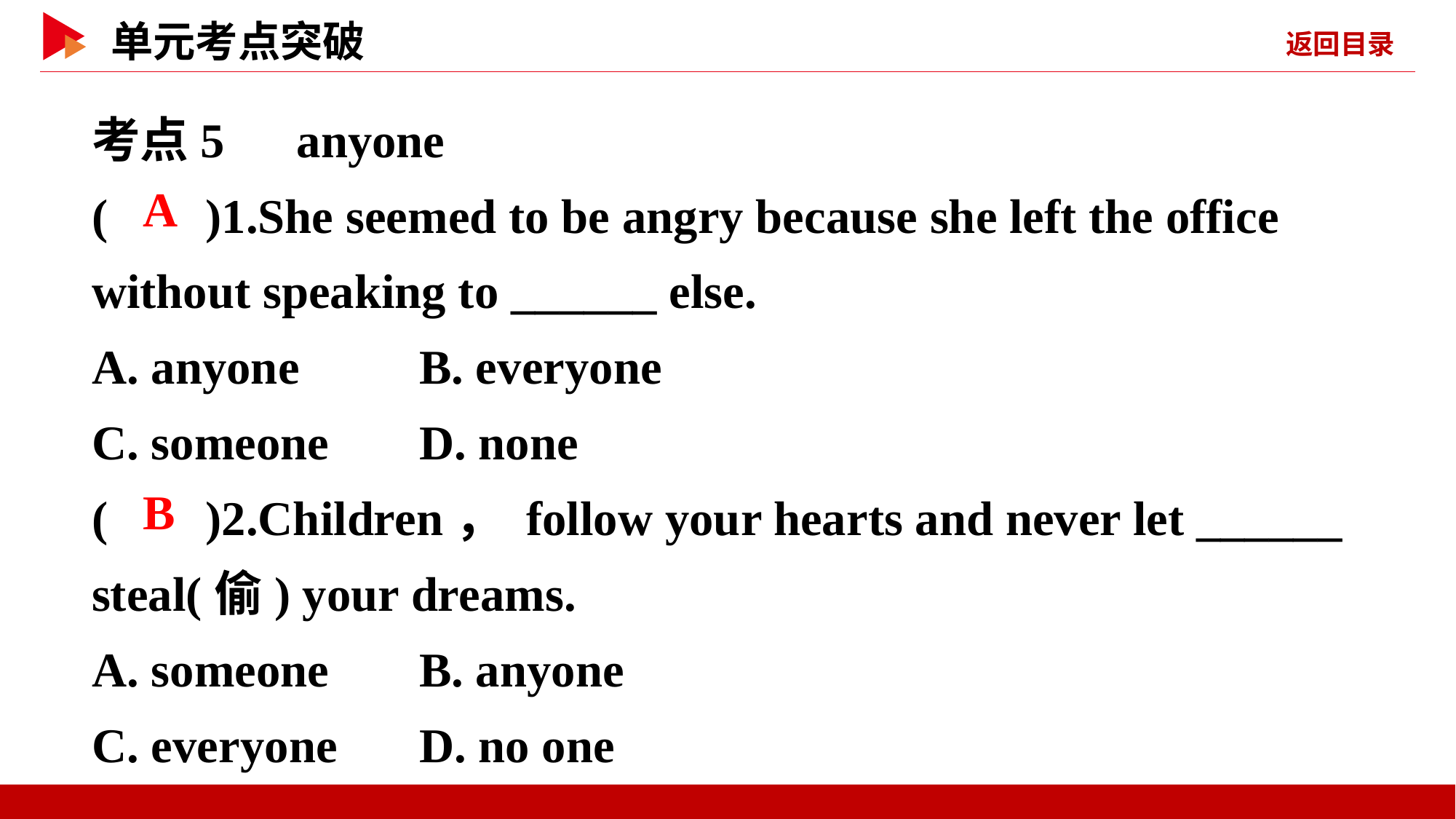

考点5　anyone
(        )1.She seemed to be angry because she left the office without speaking to ______ else.
A. anyone		B. everyone
C. someone	D. none
(        )2.Children， follow your hearts and never let ______ steal(偷) your dreams.
A. someone	B. anyone
C. everyone	D. no one
   A
   B